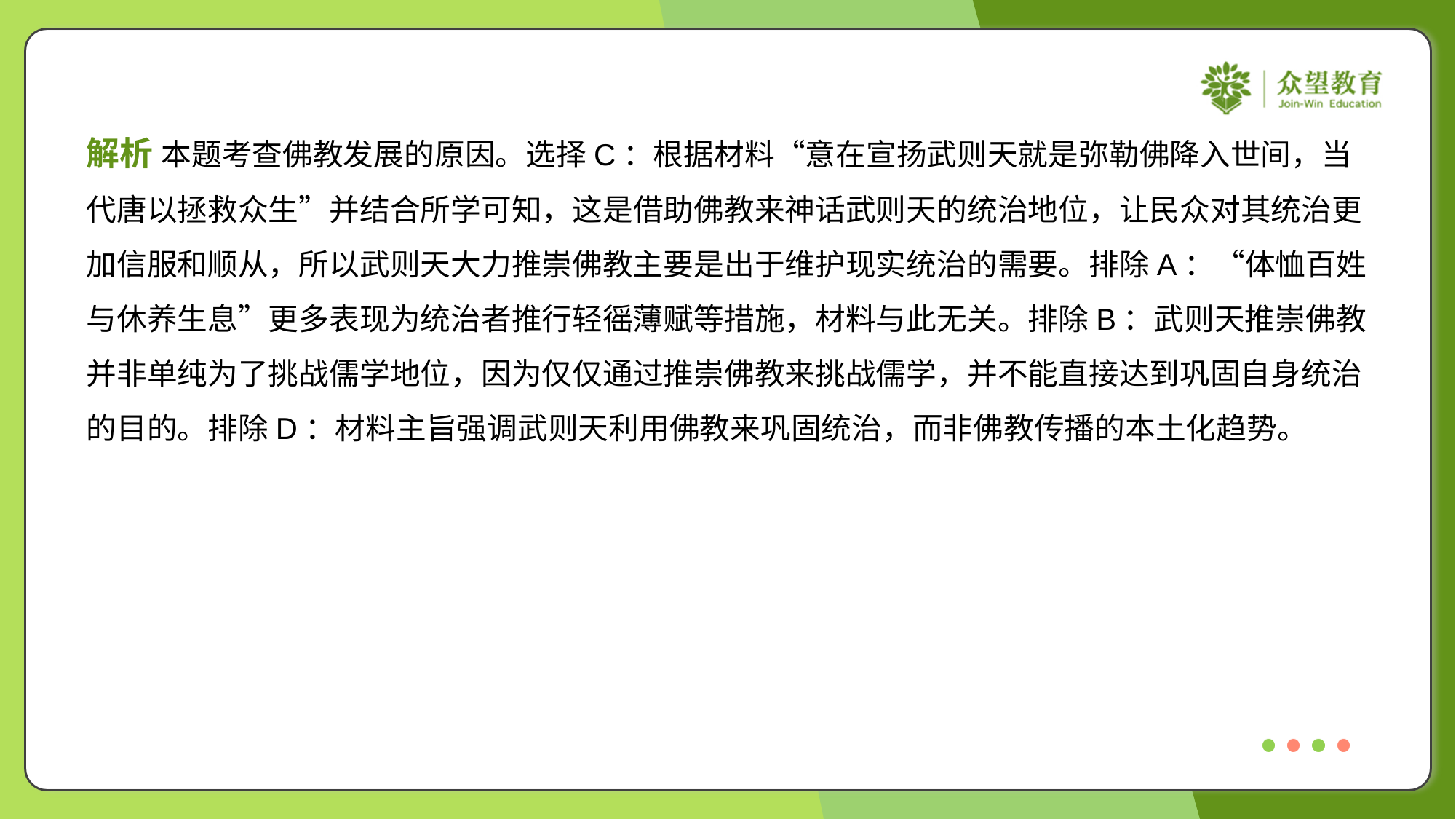

解析 本题考查佛教发展的原因。选择C：根据材料“意在宣扬武则天就是弥勒佛降入世间，当
代唐以拯救众生”并结合所学可知，这是借助佛教来神话武则天的统治地位，让民众对其统治更
加信服和顺从，所以武则天大力推崇佛教主要是出于维护现实统治的需要。排除A：“体恤百姓
与休养生息”更多表现为统治者推行轻徭薄赋等措施，材料与此无关。排除B：武则天推崇佛教
并非单纯为了挑战儒学地位，因为仅仅通过推崇佛教来挑战儒学，并不能直接达到巩固自身统治
的目的。排除D：材料主旨强调武则天利用佛教来巩固统治，而非佛教传播的本土化趋势。